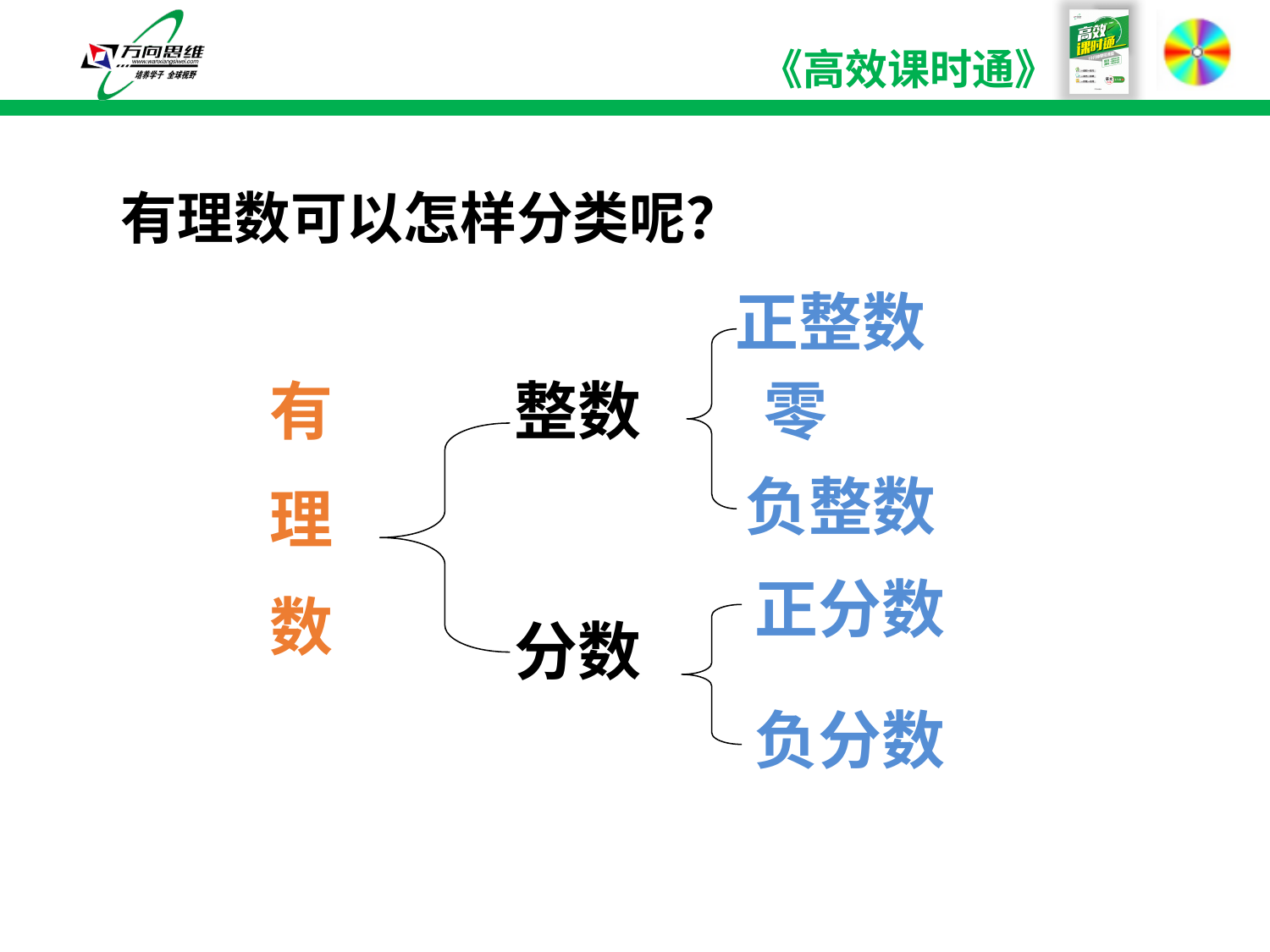

有理数可以怎样分类呢？
正整数

有
理
数
整数
零

负整数
正分数

分数
负分数